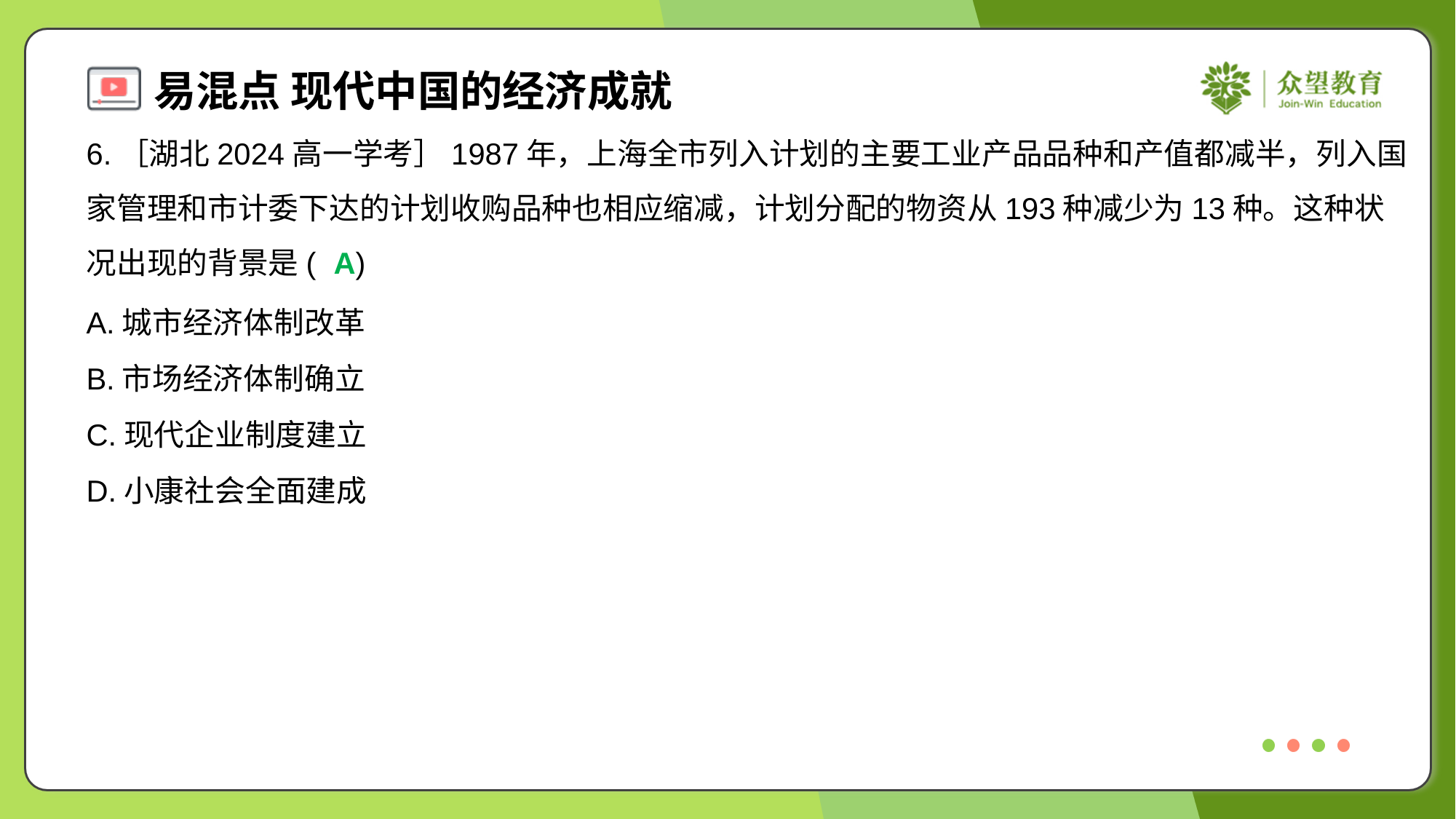

6.［湖北2024高一学考］1987年，上海全市列入计划的主要工业产品品种和产值都减半，列入国
家管理和市计委下达的计划收购品种也相应缩减，计划分配的物资从193种减少为13种。这种状
况出现的背景是(     )
A
A.城市经济体制改革
B.市场经济体制确立
C.现代企业制度建立
D.小康社会全面建成